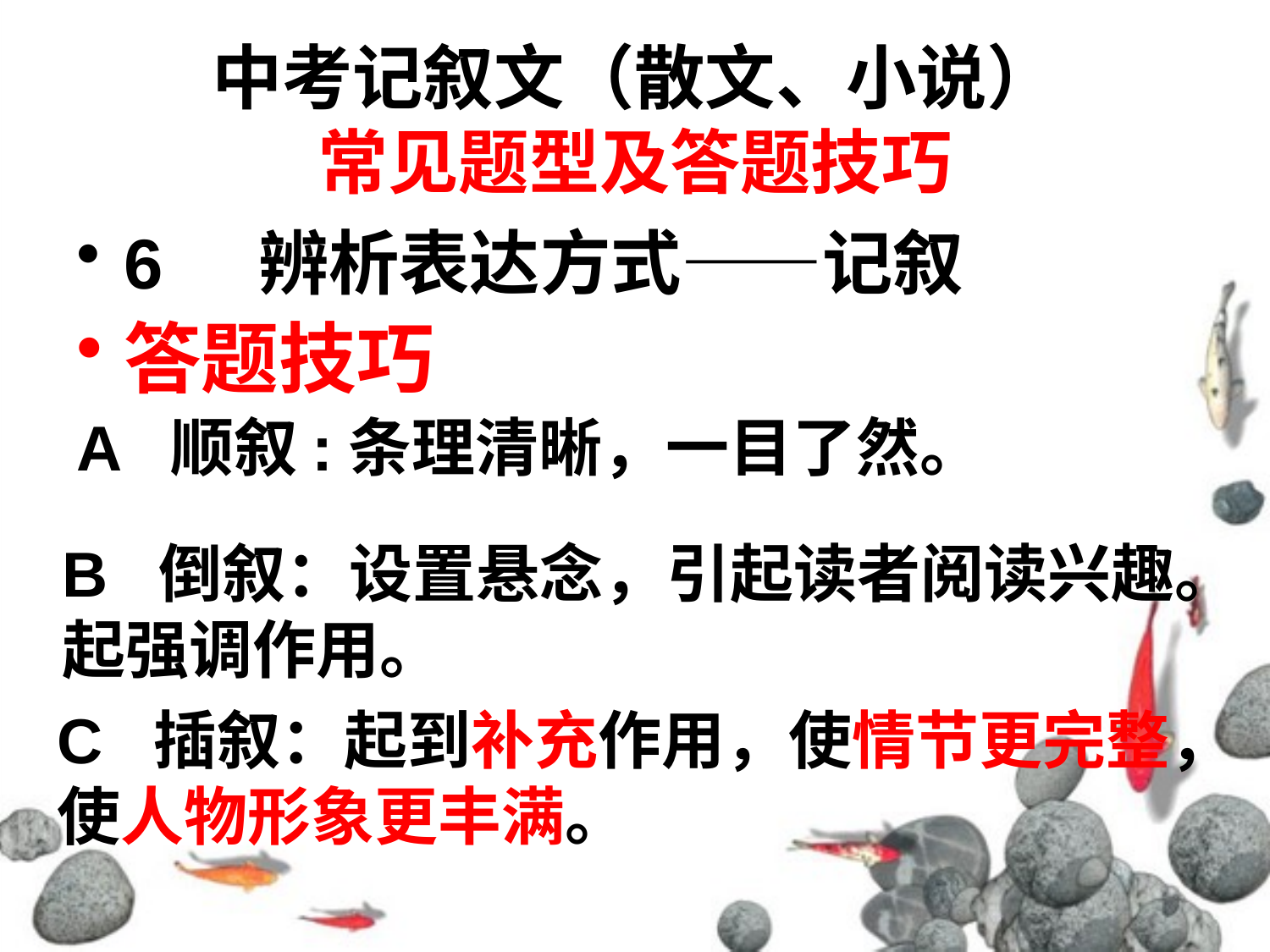

# 中考记叙文（散文、小说） 常见题型及答题技巧
6    辨析表达方式——记叙
答题技巧
A  顺叙:条理清晰，一目了然。

B  倒叙：设置悬念，引起读者阅读兴趣。
起强调作用。
C  插叙：起到补充作用，使情节更完整，
使人物形象更丰满。